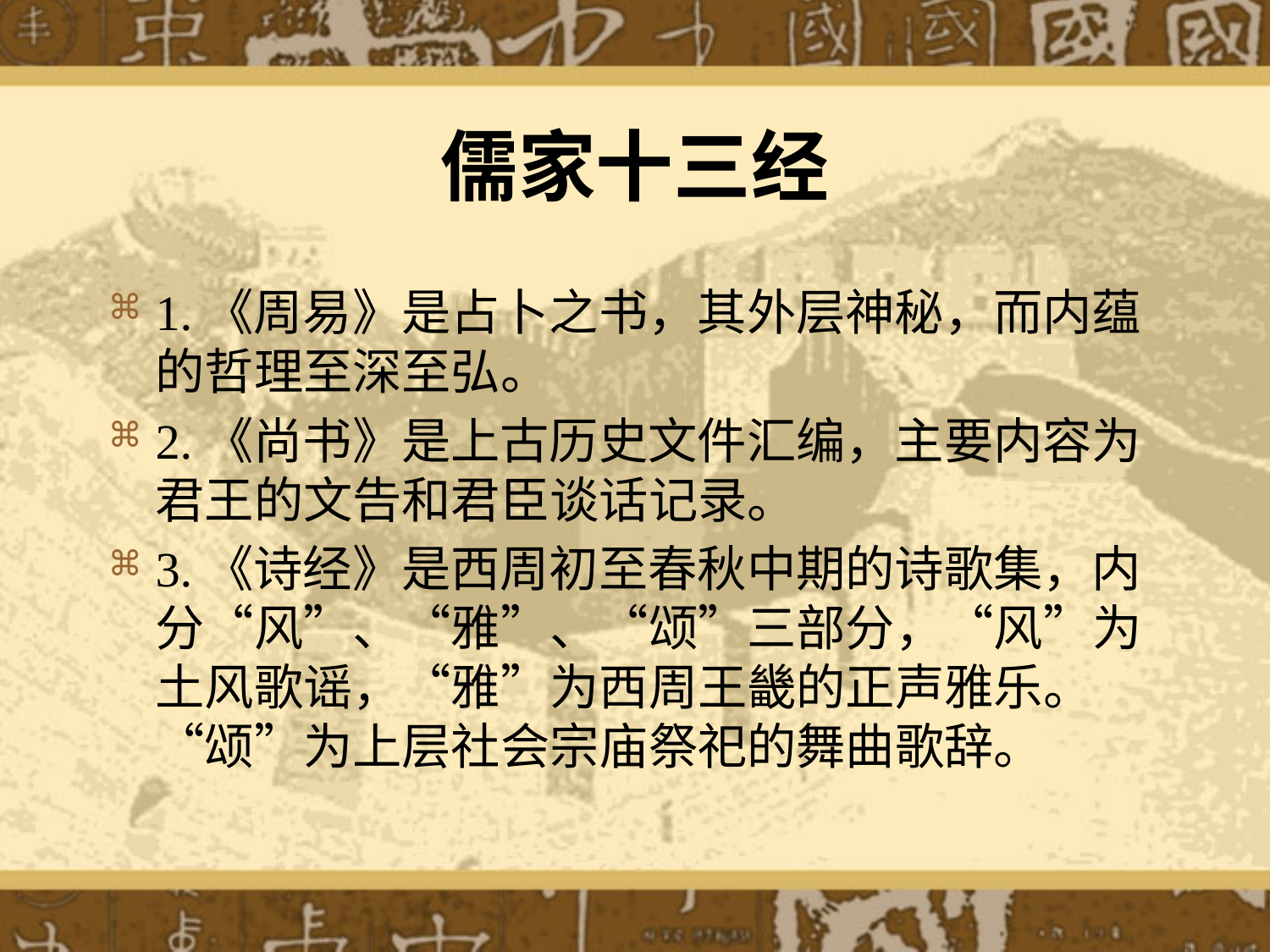

# 儒家十三经
1.《周易》是占卜之书，其外层神秘，而内蕴的哲理至深至弘。
2.《尚书》是上古历史文件汇编，主要内容为君王的文告和君臣谈话记录。
3.《诗经》是西周初至春秋中期的诗歌集，内分“风”、“雅”、“颂”三部分，“风”为土风歌谣，“雅”为西周王畿的正声雅乐。“颂”为上层社会宗庙祭祀的舞曲歌辞。